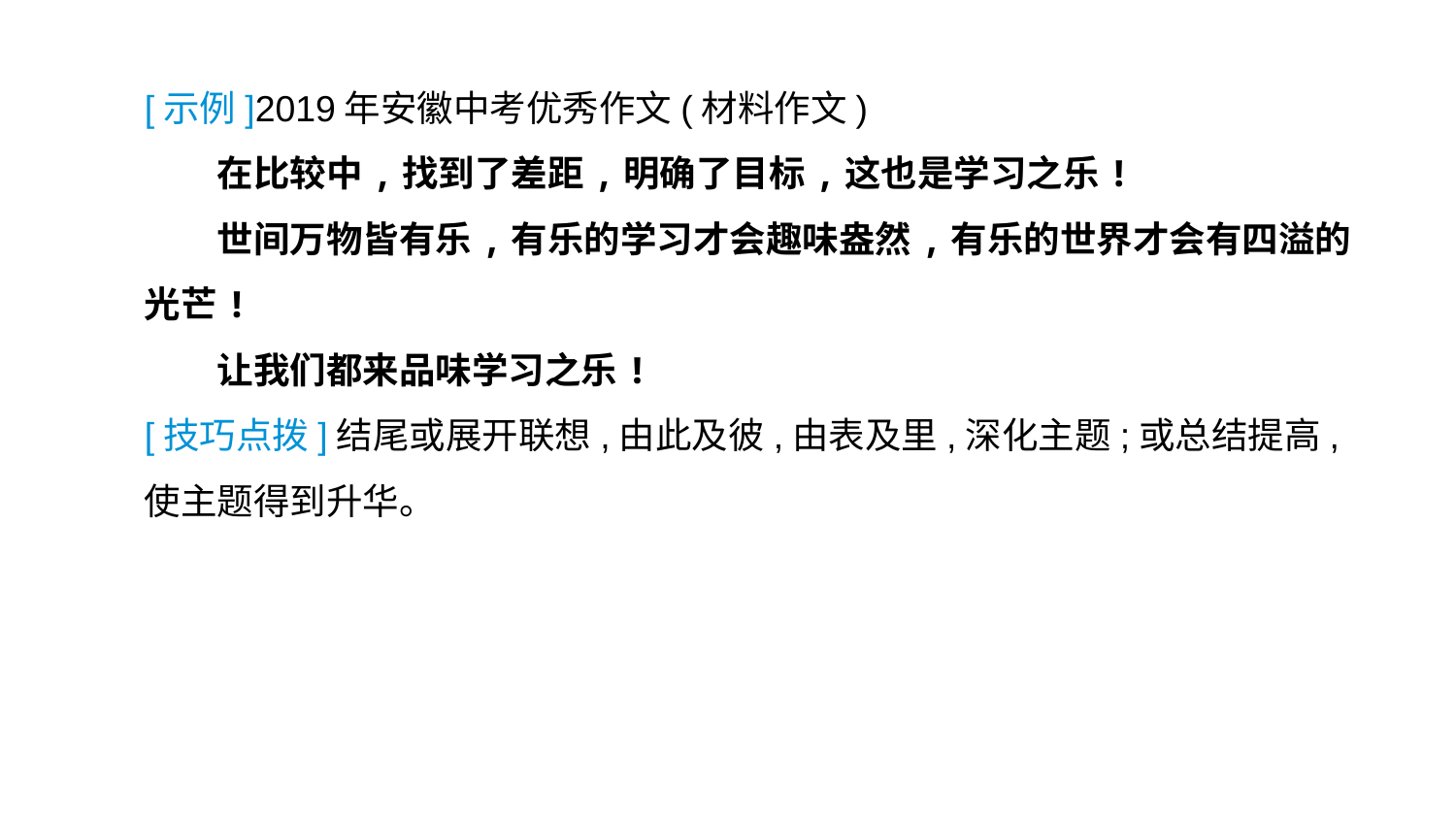

[示例]2019年安徽中考优秀作文(材料作文)
　　在比较中,找到了差距,明确了目标,这也是学习之乐!
　　世间万物皆有乐,有乐的学习才会趣味盎然,有乐的世界才会有四溢的  光芒!
　　让我们都来品味学习之乐!
[技巧点拨]结尾或展开联想,由此及彼,由表及里,深化主题;或总结提高,使主题得到升华。